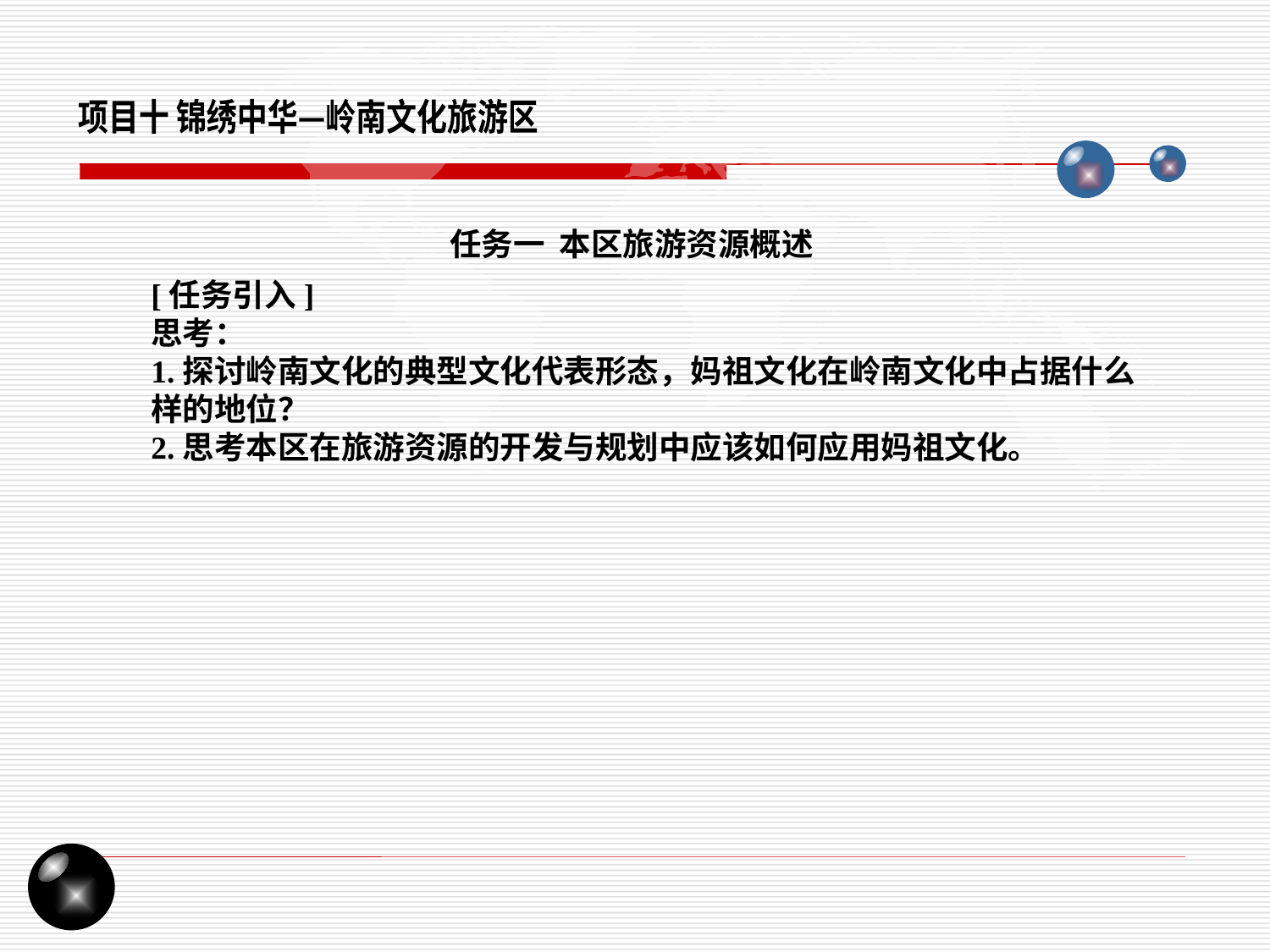

项目十 锦绣中华—岭南文化旅游区
任务一  本区旅游资源概述
[任务引入]
思考：
1.探讨岭南文化的典型文化代表形态，妈祖文化在岭南文化中占据什么样的地位？
2.思考本区在旅游资源的开发与规划中应该如何应用妈祖文化。